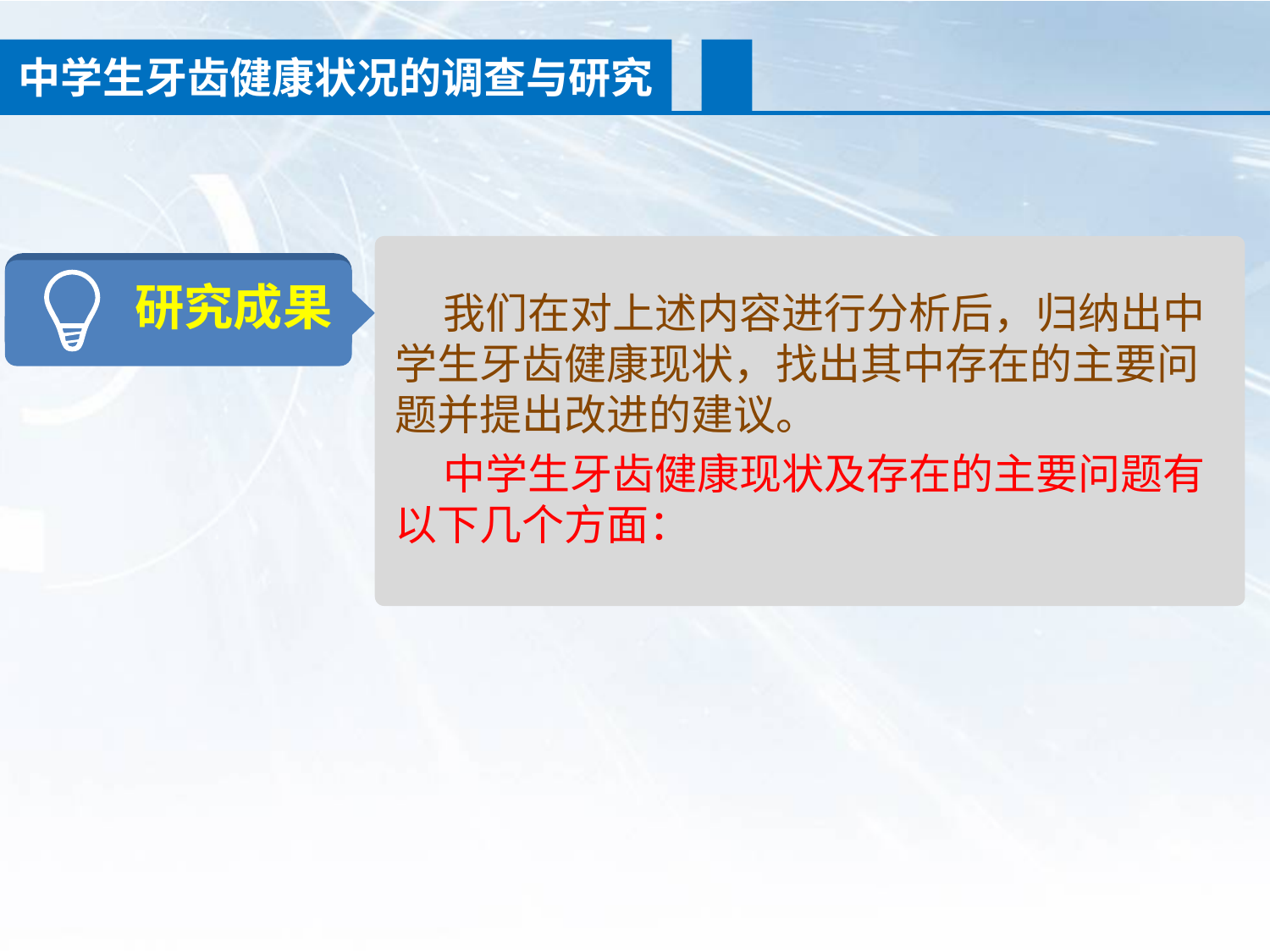

中学生牙齿健康状况的调查与研究

研究成果
    我们在对上述内容进行分析后，归纳出中学生牙齿健康现状，找出其中存在的主要问题并提出改进的建议。
    中学生牙齿健康现状及存在的主要问题有以下几个方面：